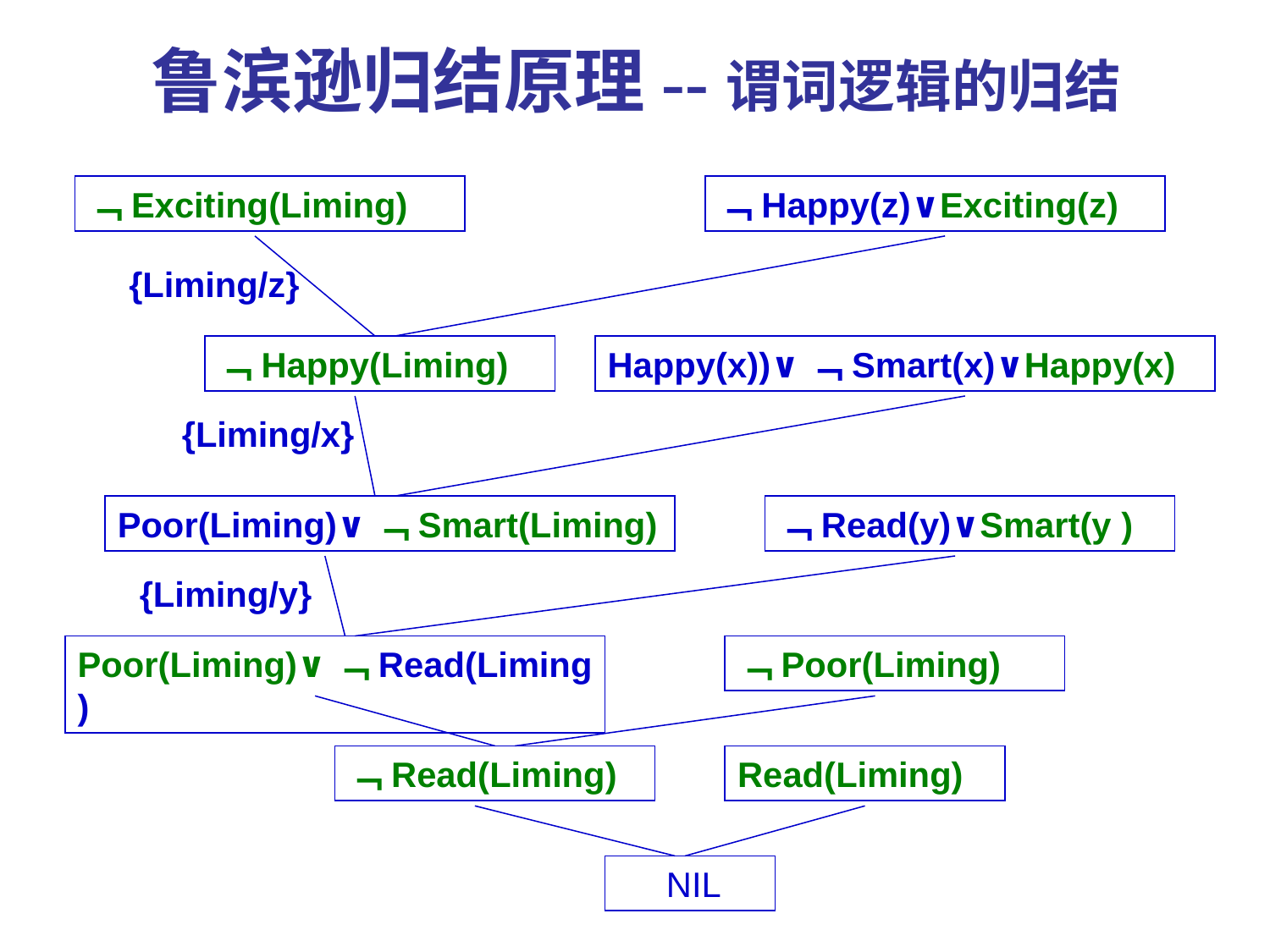

鲁滨逊归结原理--谓词逻辑的归结

﹁Exciting(Liming)
﹁Happy(z)∨Exciting(z)

{Liming/z}
﹁Happy(Liming)
Happy(x))∨﹁Smart(x)∨Happy(x)

{Liming/x}
Poor(Liming)∨﹁Smart(Liming)
﹁Read(y)∨Smart(y )

{Liming/y}
Poor(Liming)∨﹁Read(Liming)
﹁Poor(Liming)

﹁Read(Liming)
Read(Liming)

     NIL